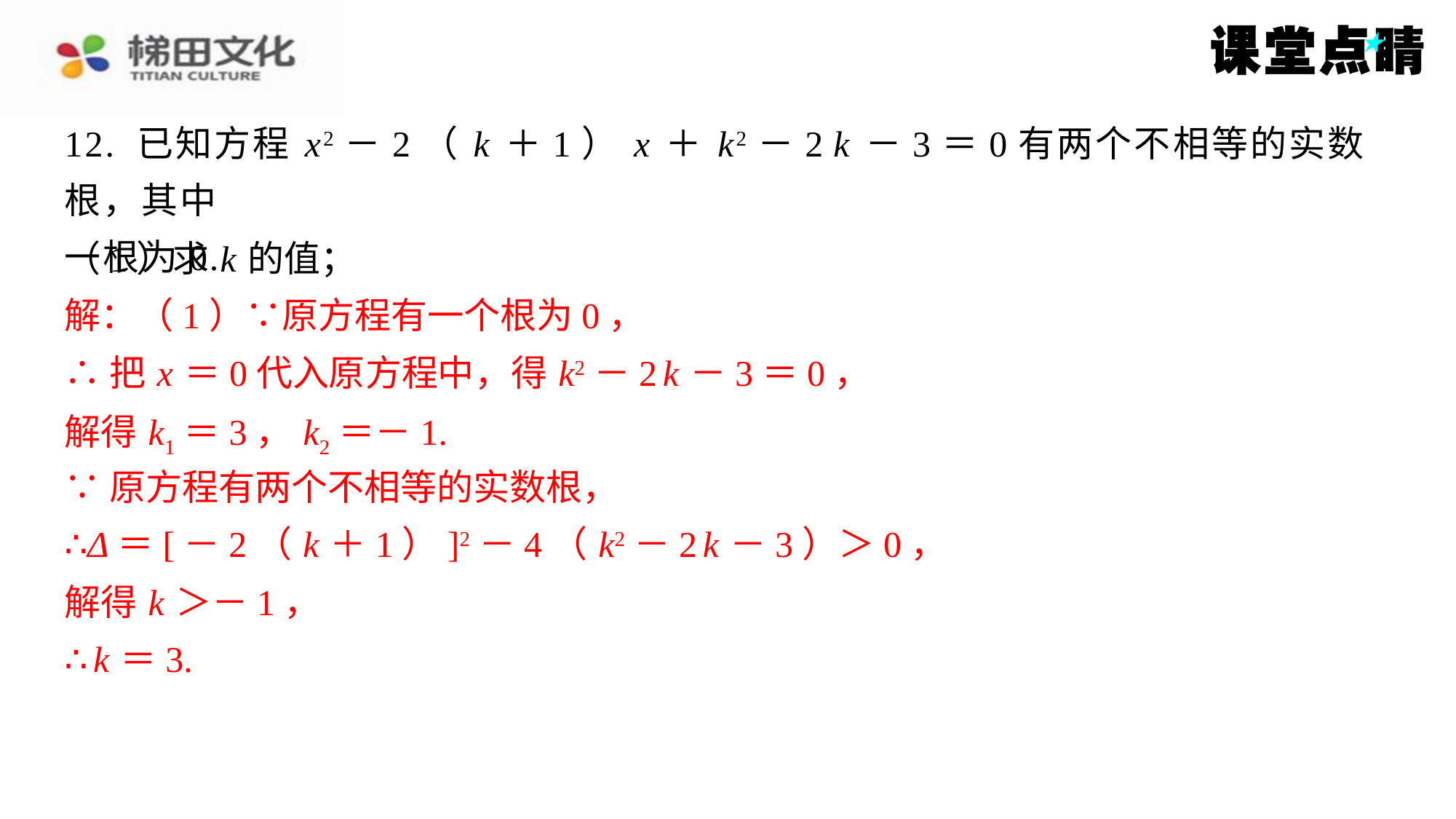

12. 已知方程 x2－2（ k ＋1） x ＋ k2－2 k －3＝0有两个不相等的实数根，其中
一根为0.
（1）求 k 的值；
解：（1）∵原方程有一个根为0，
解：（1）∵原方程有一个根为0，
∴把 x ＝0代入原方程中，得 k2－2 k －3＝0，
∴把 x ＝0代入原方程中，得 k2－2 k －3＝0，
解得 k1＝3， k2＝－1.
解得 k1＝3， k2＝－1.
∵原方程有两个不相等的实数根，
∴Δ＝[－2（ k ＋1）]2－4（ k2－2 k －3）＞0，
∵原方程有两个不相等的实数根，
∴Δ＝[－2（ k ＋1）]2－4（ k2－2 k －3）＞0，
解得 k ＞－1，
解得 k ＞－1，
∴ k ＝3.
∴ k ＝3.
解：（2）当 k ＝3时，原方程化为 x2－8 x ＝0，